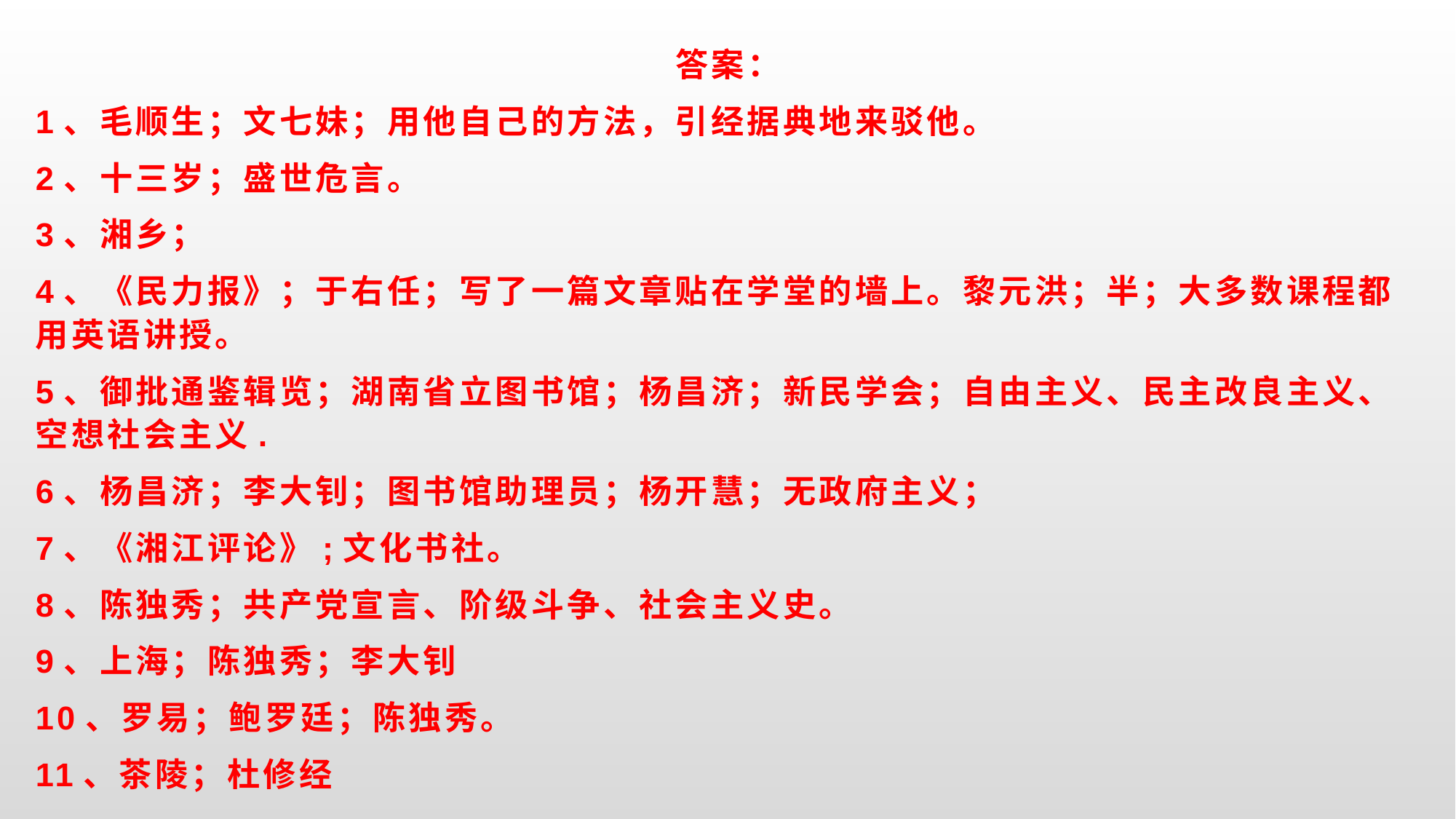

答案：
1、毛顺生；文七妹；用他自己的方法，引经据典地来驳他。
2、十三岁；盛世危言。
3、湘乡；
4、《民力报》；于右任；写了一篇文章贴在学堂的墙上。黎元洪；半；大多数课程都用英语讲授。
5、御批通鉴辑览；湖南省立图书馆；杨昌济；新民学会；自由主义、民主改良主义、空想社会主义.
6、杨昌济；李大钊；图书馆助理员；杨开慧；无政府主义；
7、《湘江评论》;文化书社。
8、陈独秀；共产党宣言、阶级斗争、社会主义史。
9、上海；陈独秀；李大钊
10、罗易；鲍罗廷；陈独秀。
11、茶陵；杜修经